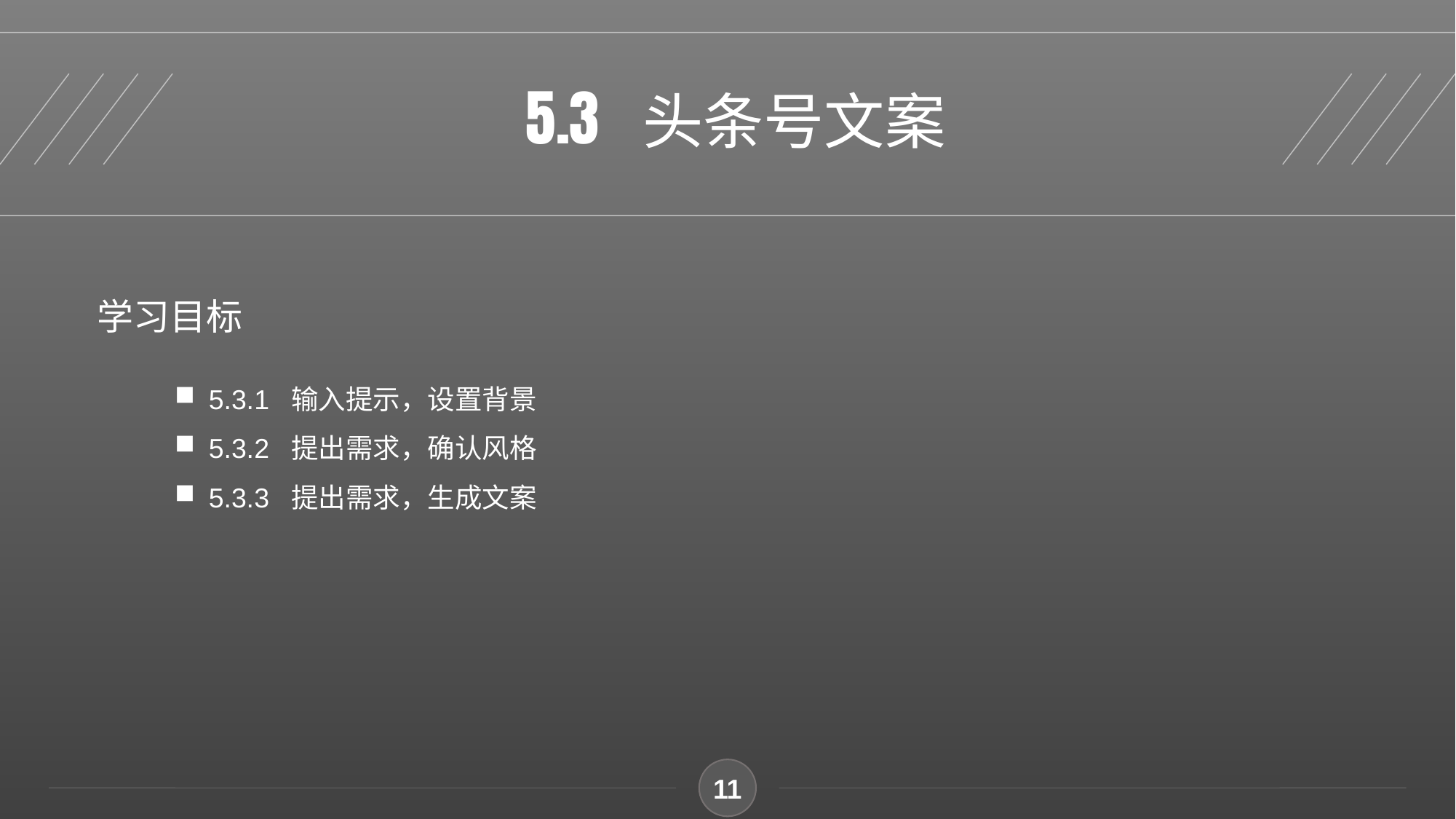

5.3  头条号文案

学习目标
5.3.1  输入提示，设置背景
5.3.2  提出需求，确认风格
5.3.3  提出需求，生成文案